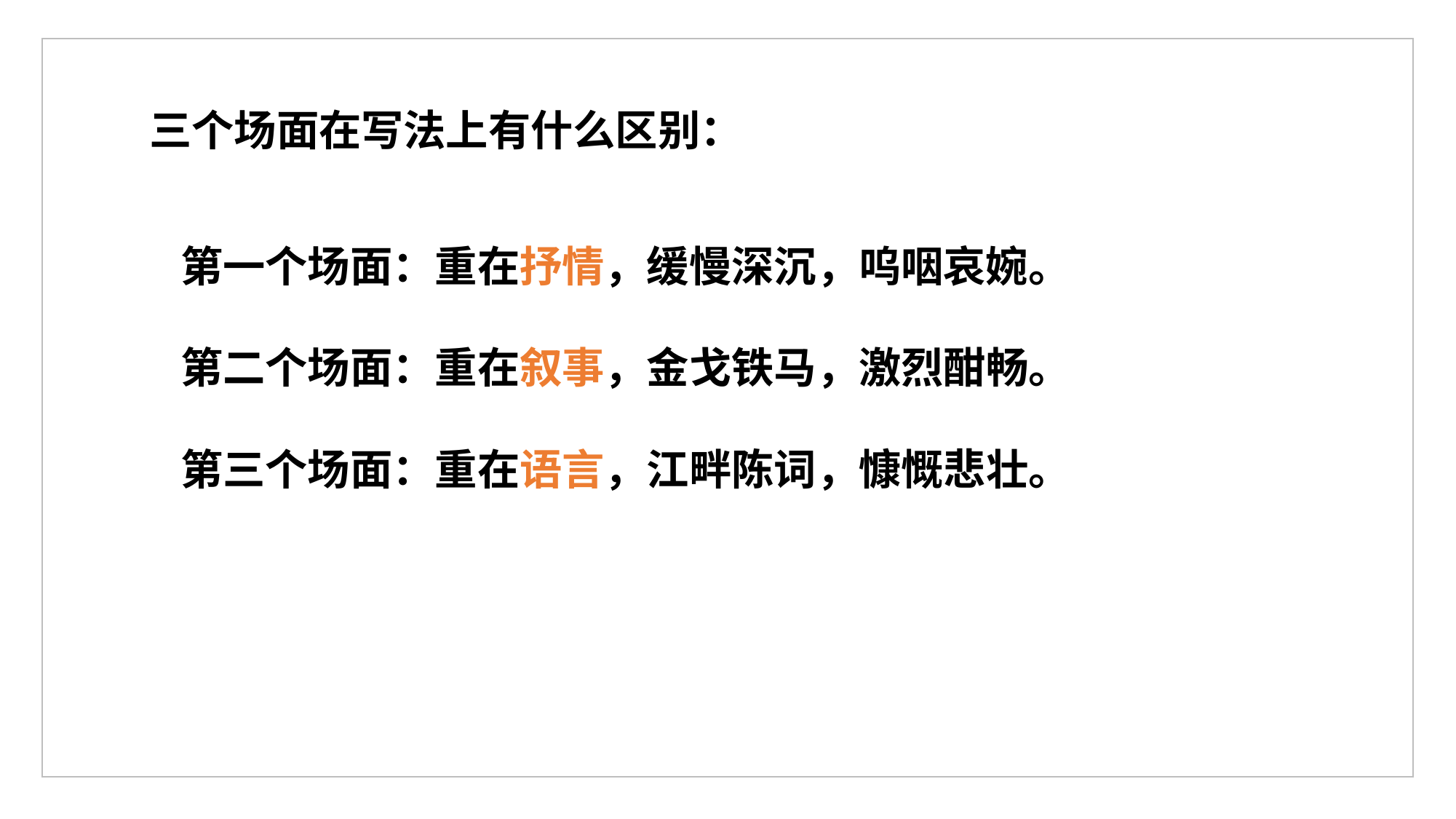

三个场面在写法上有什么区别：
第一个场面：重在抒情，缓慢深沉，呜咽哀婉。

第二个场面：重在叙事，金戈铁马，激烈酣畅。

第三个场面：重在语言，江畔陈词，慷慨悲壮。